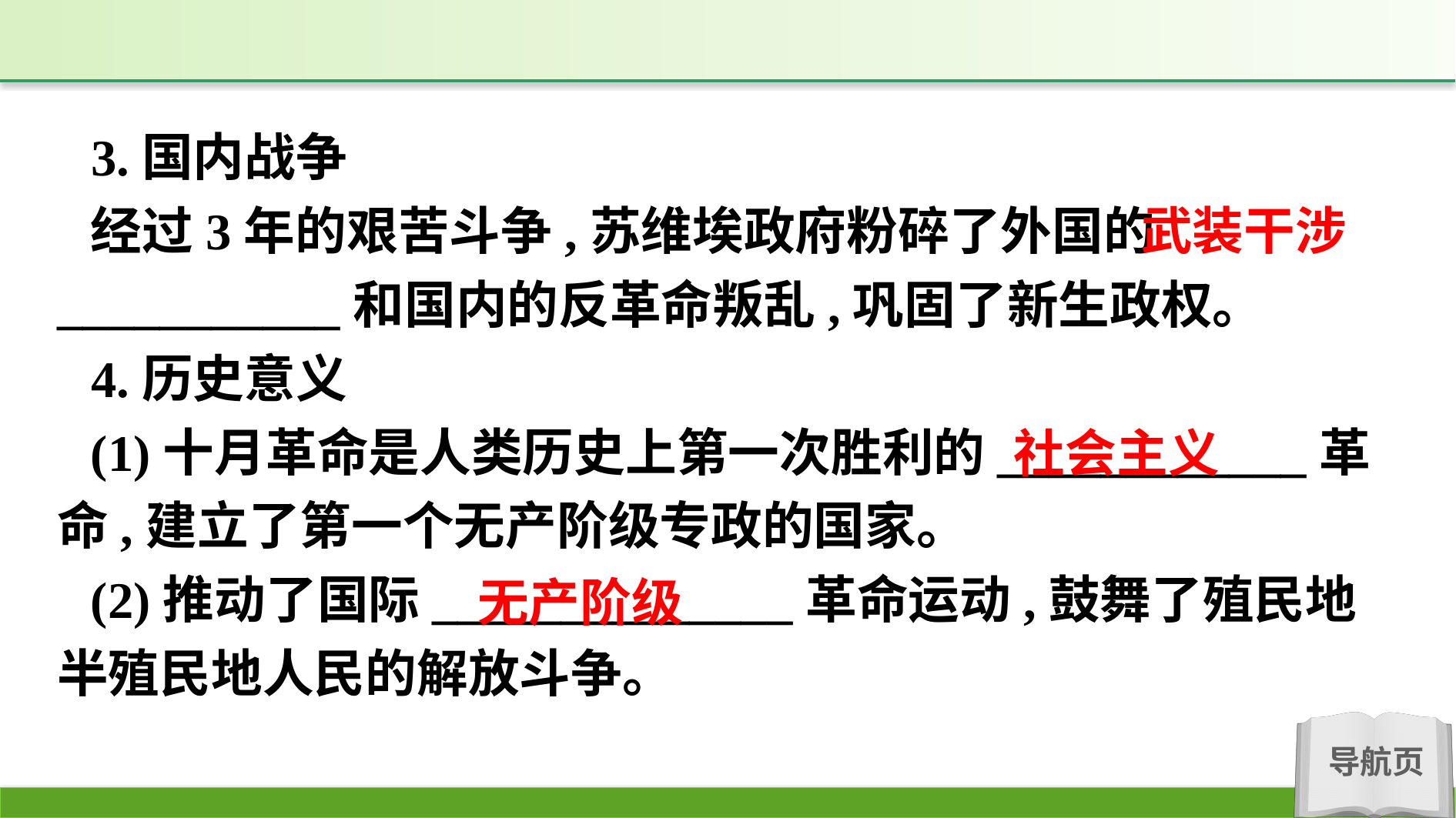

3.国内战争
经过3年的艰苦斗争,苏维埃政府粉碎了外国的___________和国内的反革命叛乱,巩固了新生政权。
4.历史意义
(1)十月革命是人类历史上第一次胜利的____________革命,建立了第一个无产阶级专政的国家。
(2)推动了国际______________革命运动,鼓舞了殖民地半殖民地人民的解放斗争。
武装干涉
社会主义
无产阶级